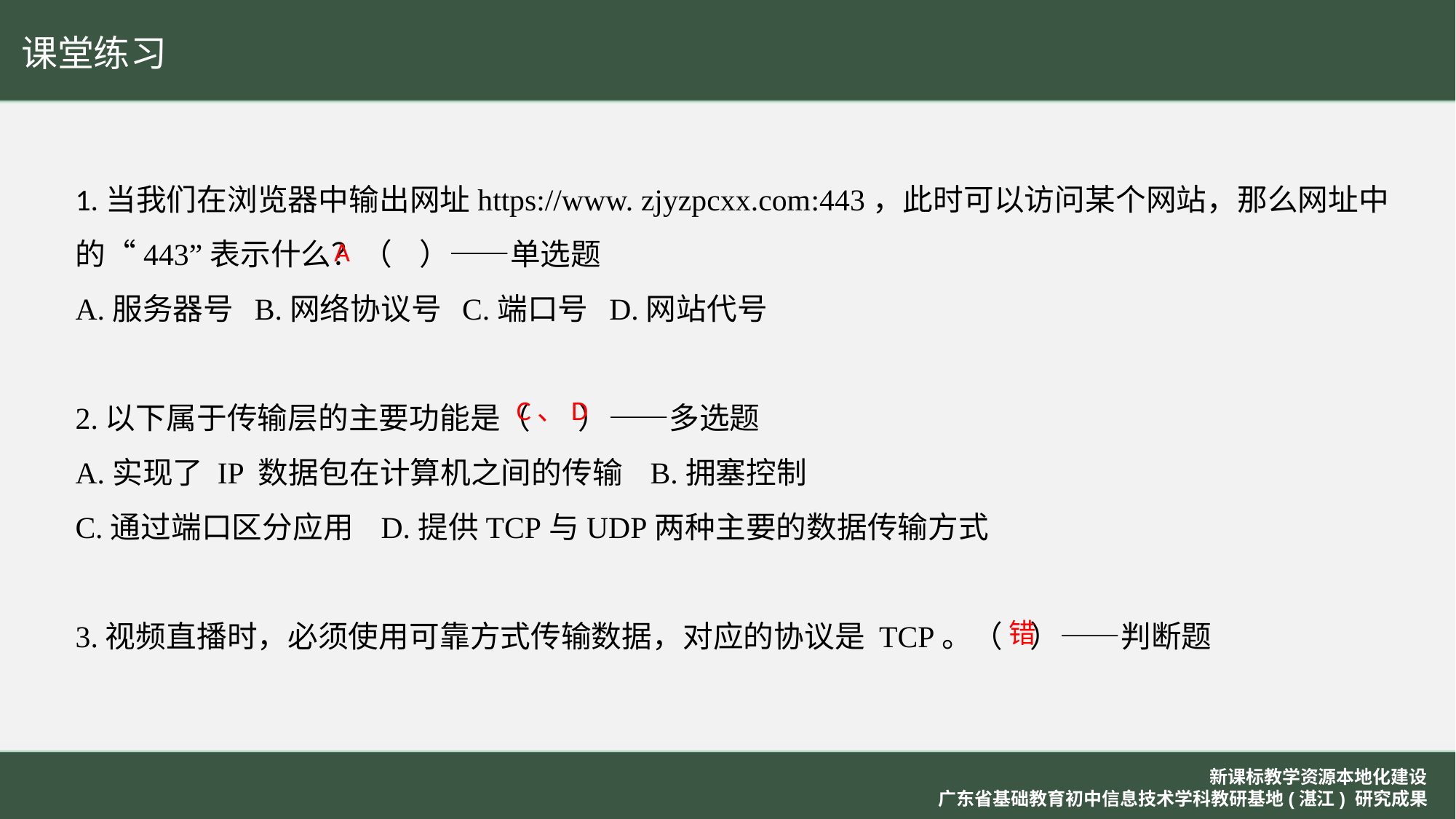

课堂练习
1.当我们在浏览器中输出网址https://www. zjyzpcxx.com:443，此时可以访问某个网站，那么网址中的“443”表示什么？（    ）——单选题
A.服务器号  B.网络协议号  C.端口号  D.网站代号

2.以下属于传输层的主要功能是（       ）——多选题
A.实现了 IP 数据包在计算机之间的传输   B.拥塞控制
C.通过端口区分应用   D.提供TCP与UDP两种主要的数据传输方式

3.视频直播时，必须使用可靠方式传输数据，对应的协议是 TCP。（    ）——判断题
A
C、D
错